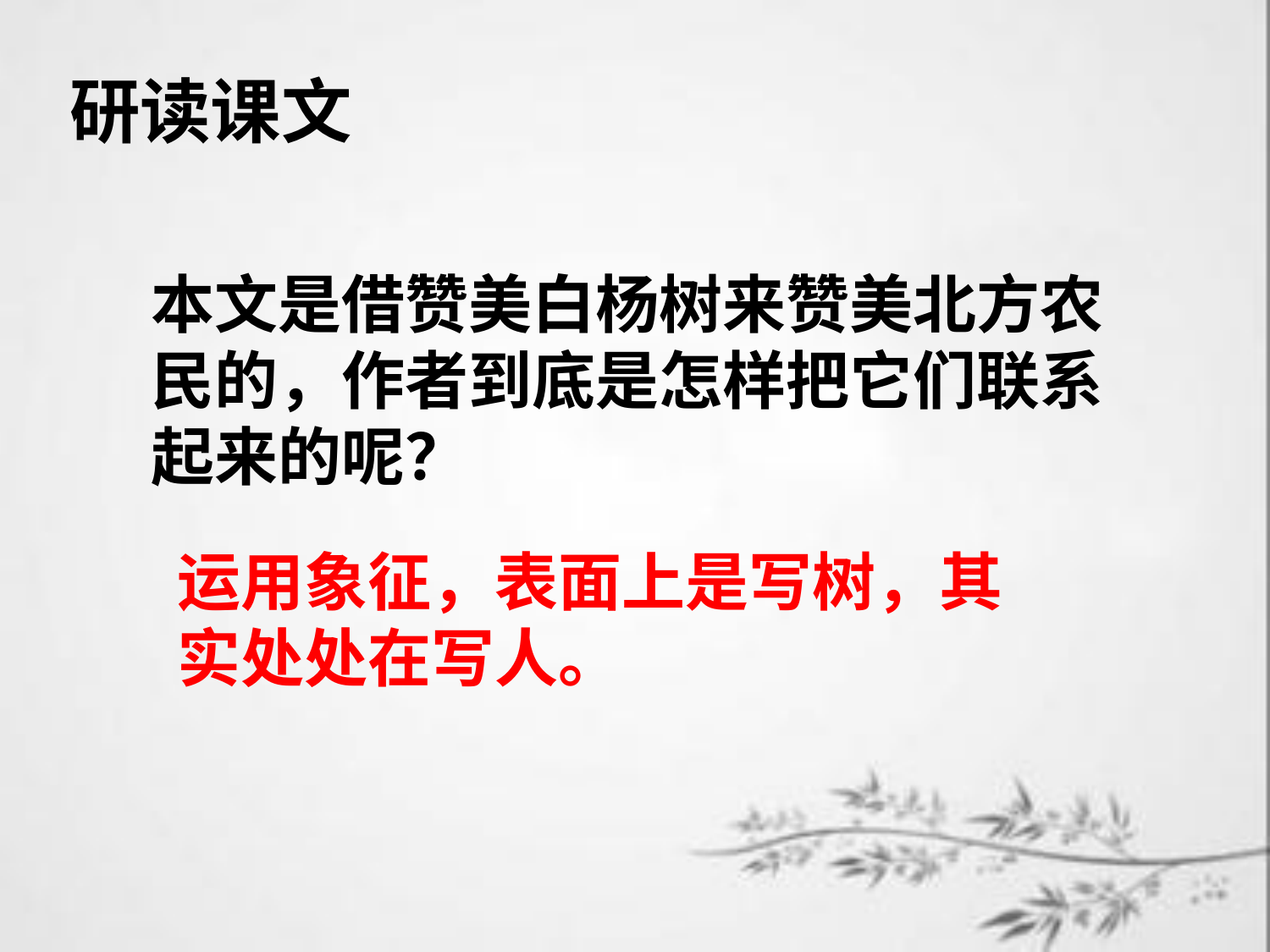

研读课文
本文是借赞美白杨树来赞美北方农民的，作者到底是怎样把它们联系起来的呢？
运用象征，表面上是写树，其实处处在写人。